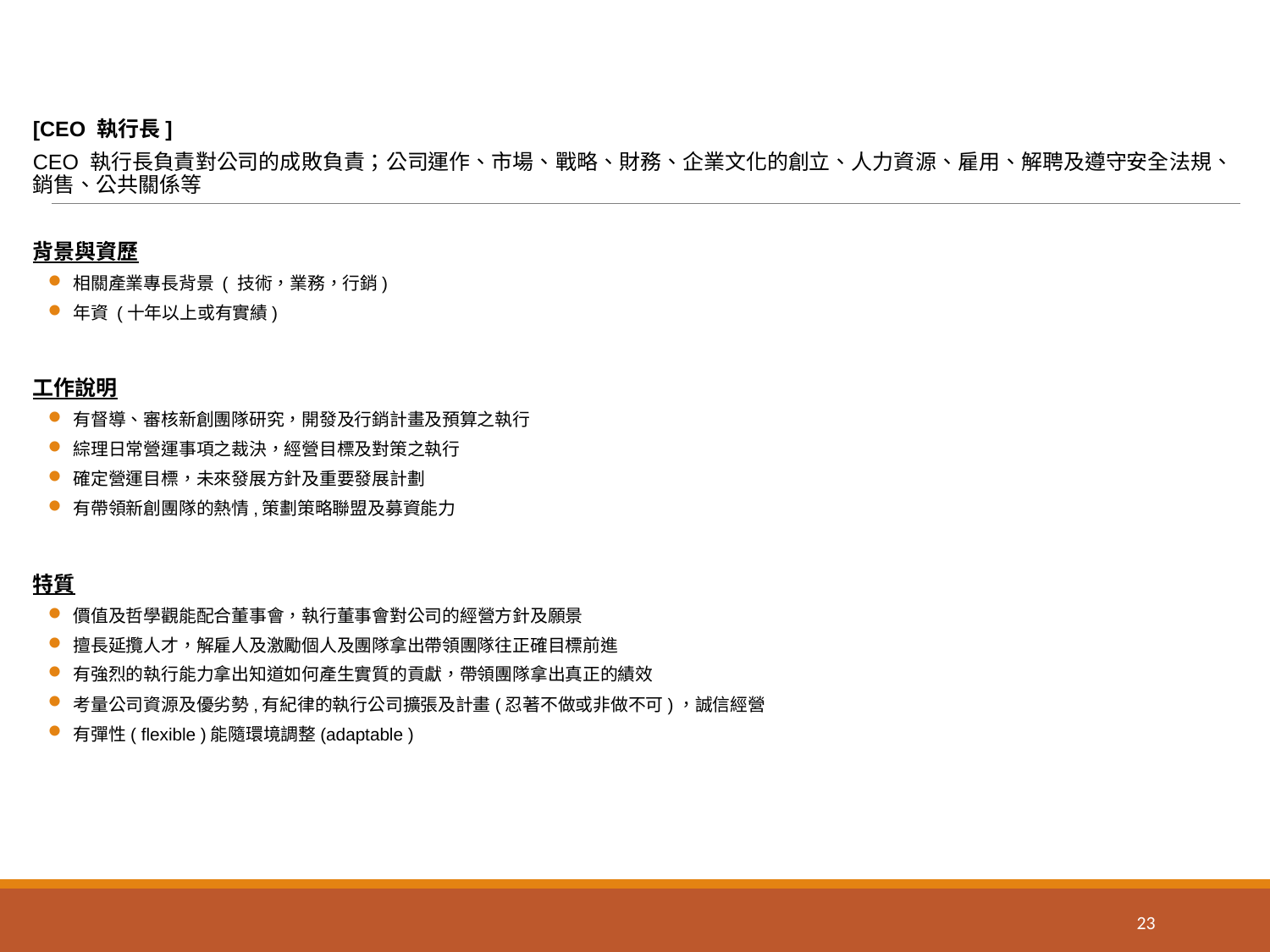

[CEO 執行長]
CEO 執行長負責對公司的成敗負責；公司運作、市場、戰略、財務、企業文化的創立、人力資源、雇用、解聘及遵守安全法規、銷售、公共關係等

背景與資歷
相關產業專長背景 ( 技術，業務，行銷)
年資 (十年以上或有實績)

工作說明
有督導、審核新創團隊研究，開發及行銷計畫及預算之執行
綜理日常營運事項之裁決，經營目標及對策之執行
確定營運目標，未來發展方針及重要發展計劃
有帶領新創團隊的熱情,策劃策略聯盟及募資能力

特質
價值及哲學觀能配合董事會，執行董事會對公司的經營方針及願景
擅長延攬人才，解雇人及激勵個人及團隊拿出帶領團隊往正確目標前進
有強烈的執行能力拿出知道如何產生實質的貢獻，帶領團隊拿出真正的績效
考量公司資源及優劣勢,有紀律的執行公司擴張及計畫(忍著不做或非做不可)，誠信經營
有彈性( flexible )能隨環境調整(adaptable )

23